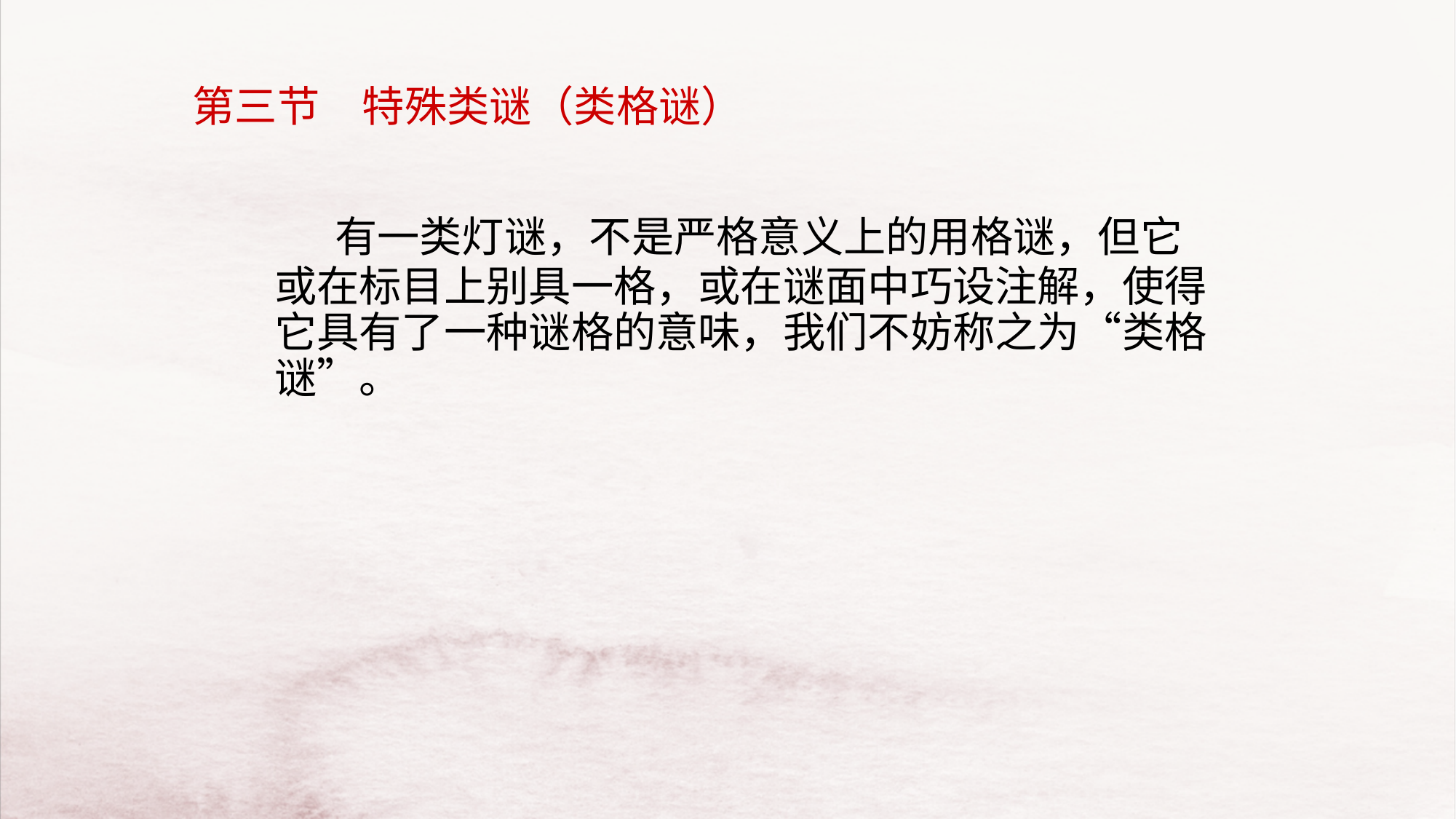

第三节　特殊类谜（类格谜）

　  有一类灯谜，不是严格意义上的用格谜，但它或在标目上别具一格，或在谜面中巧设注解，使得它具有了一种谜格的意味，我们不妨称之为“类格谜”。